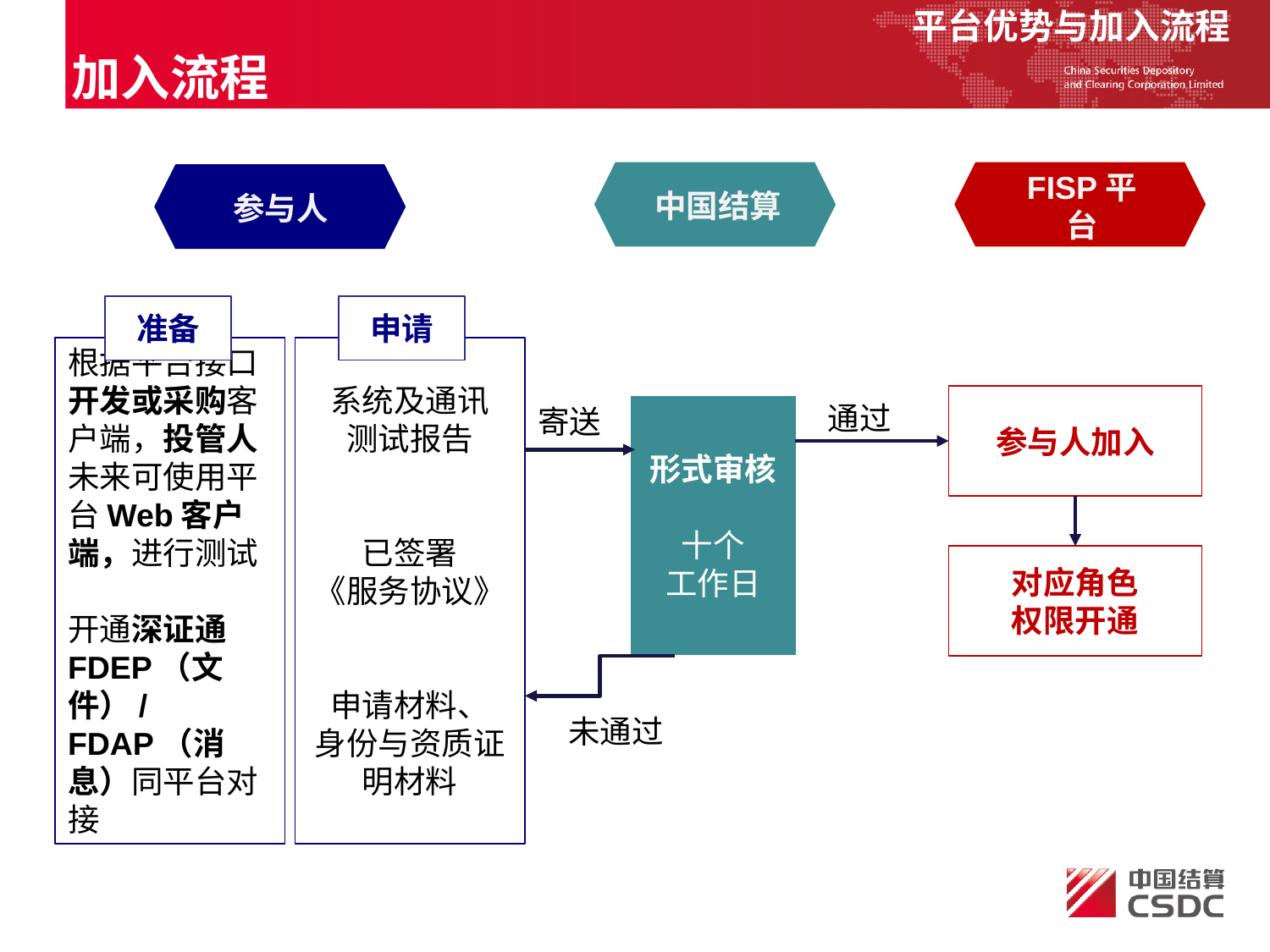

平台优势与加入流程
加入流程

中国结算

FISP平台

参与人
准备
申请
根据平台接口开发或采购客户端，投管人未来可使用平台Web客户端，进行测试

开通深证通
FDEP（文件）/FDAP（消息）同平台对接
系统及通讯
测试报告

已签署
《服务协议》

申请材料、
身份与资质证明材料
参与人加入
通过
形式审核

十个
工作日
寄送
对应角色
权限开通
未通过